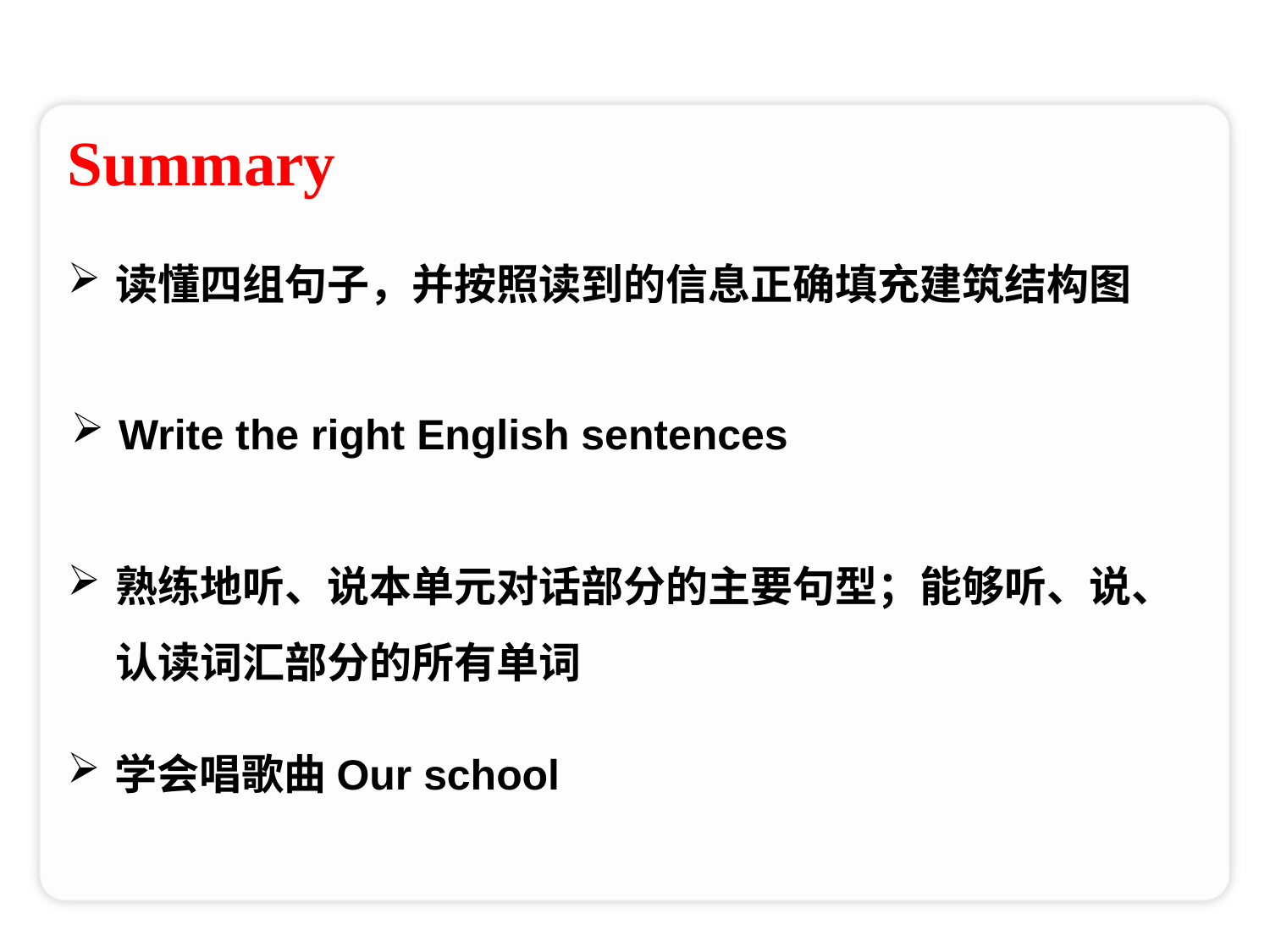

Summary
读懂四组句子，并按照读到的信息正确填充建筑结构图
Write the right English sentences
熟练地听、说本单元对话部分的主要句型；能够听、说、认读词汇部分的所有单词
学会唱歌曲Our school